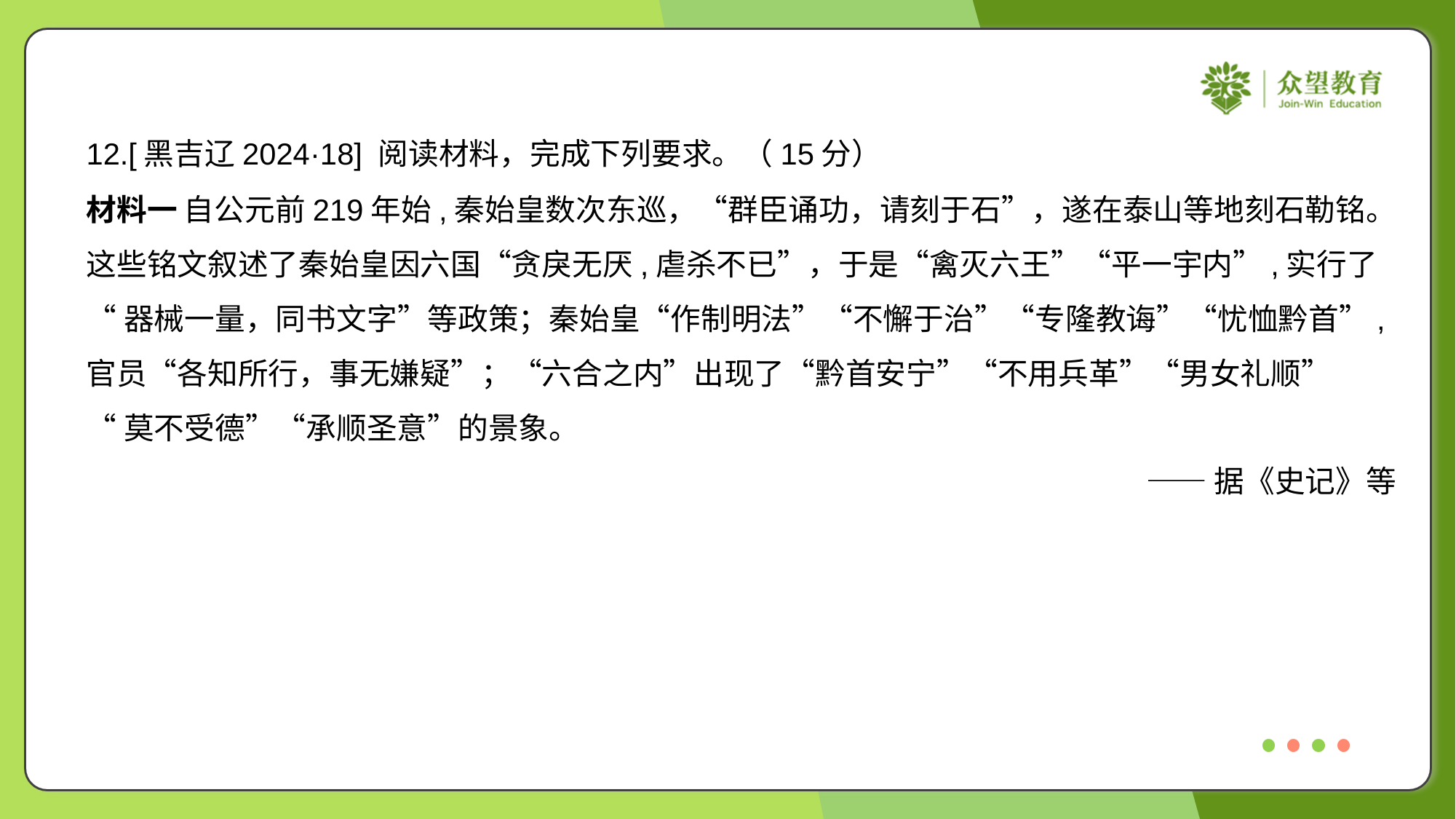

12.[黑吉辽2024·18] 阅读材料，完成下列要求。（15分）
材料一 自公元前219年始,秦始皇数次东巡，“群臣诵功，请刻于石”，遂在泰山等地刻石勒铭。
这些铭文叙述了秦始皇因六国“贪戾无厌,虐杀不已”，于是“禽灭六王”“平一宇内”,实行了
“器械一量，同书文字”等政策；秦始皇“作制明法”“不懈于治”“专隆教诲”“忧恤黔首”,
官员“各知所行，事无嫌疑”；“六合之内”出现了“黔首安宁”“不用兵革”“男女礼顺”
“莫不受德”“承顺圣意”的景象。
——据《史记》等